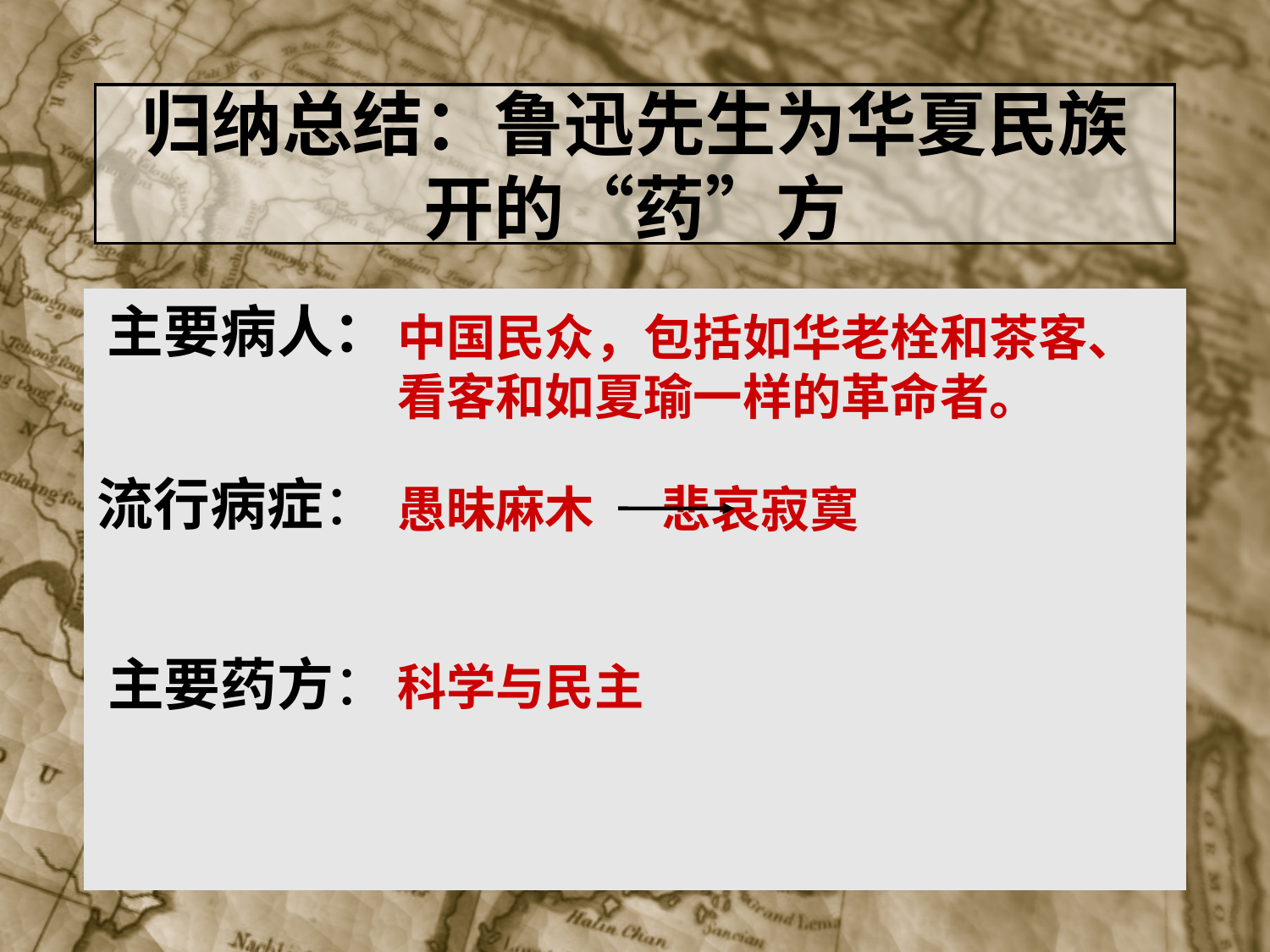

# 归纳总结：鲁迅先生为华夏民族开的“药”方

主要病人：
中国民众，包括如华老栓和茶客、看客和如夏瑜一样的革命者。
流行病症：
愚昧麻木      悲哀寂寞

主要药方：
科学与民主